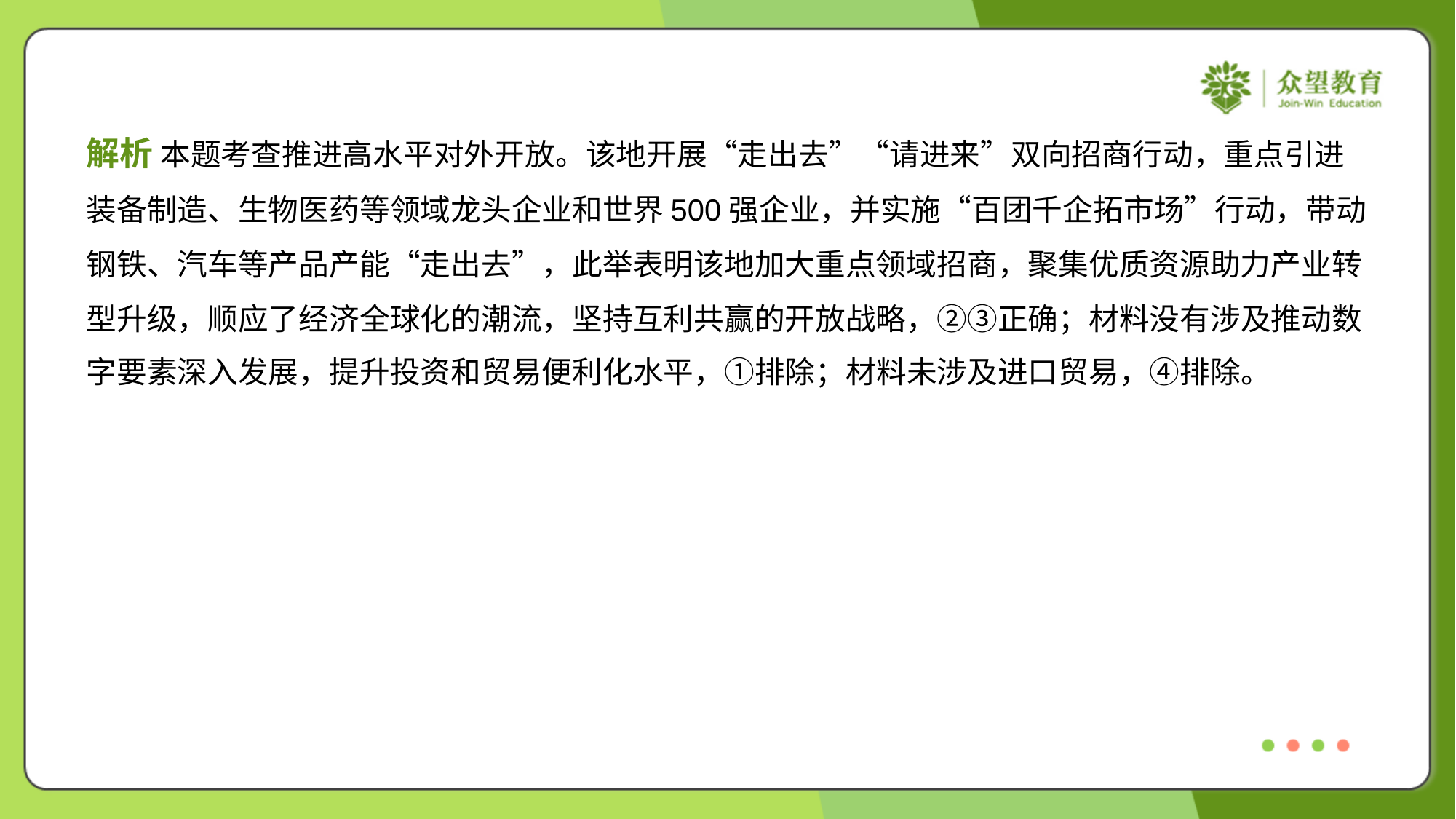

解析 本题考查推进高水平对外开放。该地开展“走出去”“请进来”双向招商行动，重点引进
装备制造、生物医药等领域龙头企业和世界500强企业，并实施“百团千企拓市场”行动，带动
钢铁、汽车等产品产能“走出去”，此举表明该地加大重点领域招商，聚集优质资源助力产业转
型升级，顺应了经济全球化的潮流，坚持互利共赢的开放战略，②③正确；材料没有涉及推动数
字要素深入发展，提升投资和贸易便利化水平，①排除；材料未涉及进口贸易，④排除。